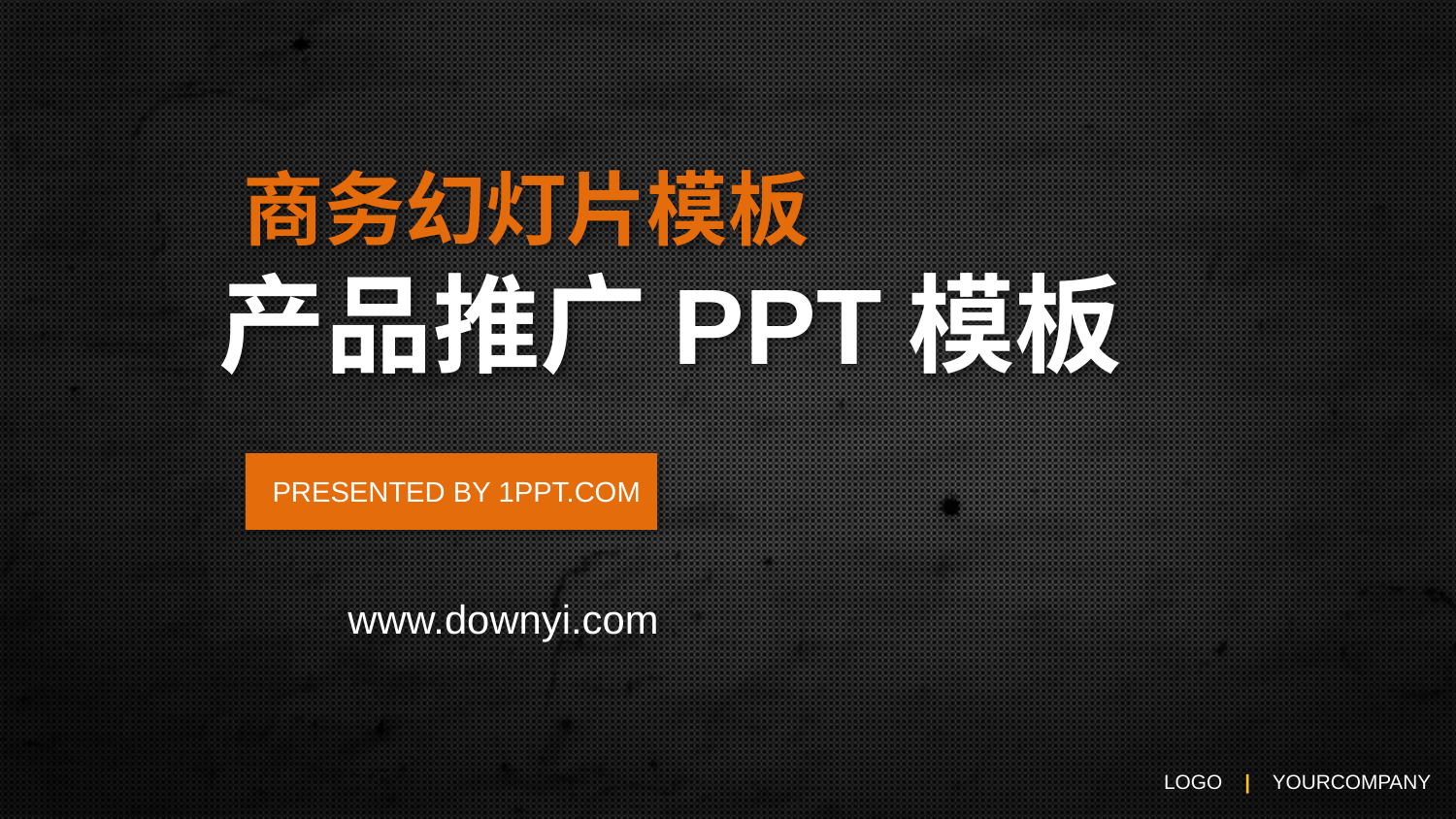

商务幻灯片模板
产品推广PPT模板

PRESENTED BY 1PPT.COM
www.downyi.com
LOGO    |    YOURCOMPANY